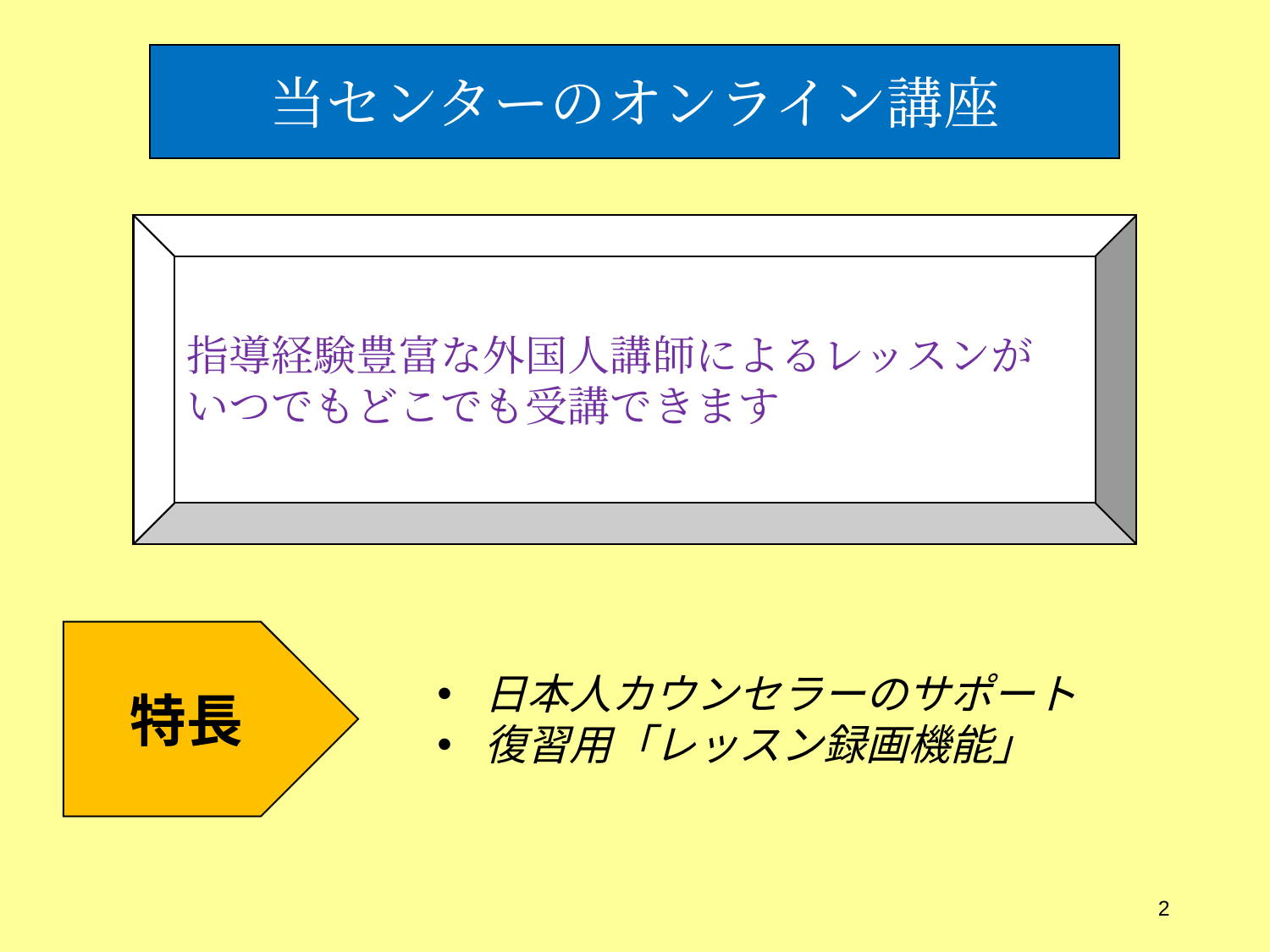

当センターのオンライン講座

指導経験豊富な外国人講師によるレッスンが
いつでもどこでも受講できます
特長
日本人カウンセラーのサポート
復習用「レッスン録画機能」
2